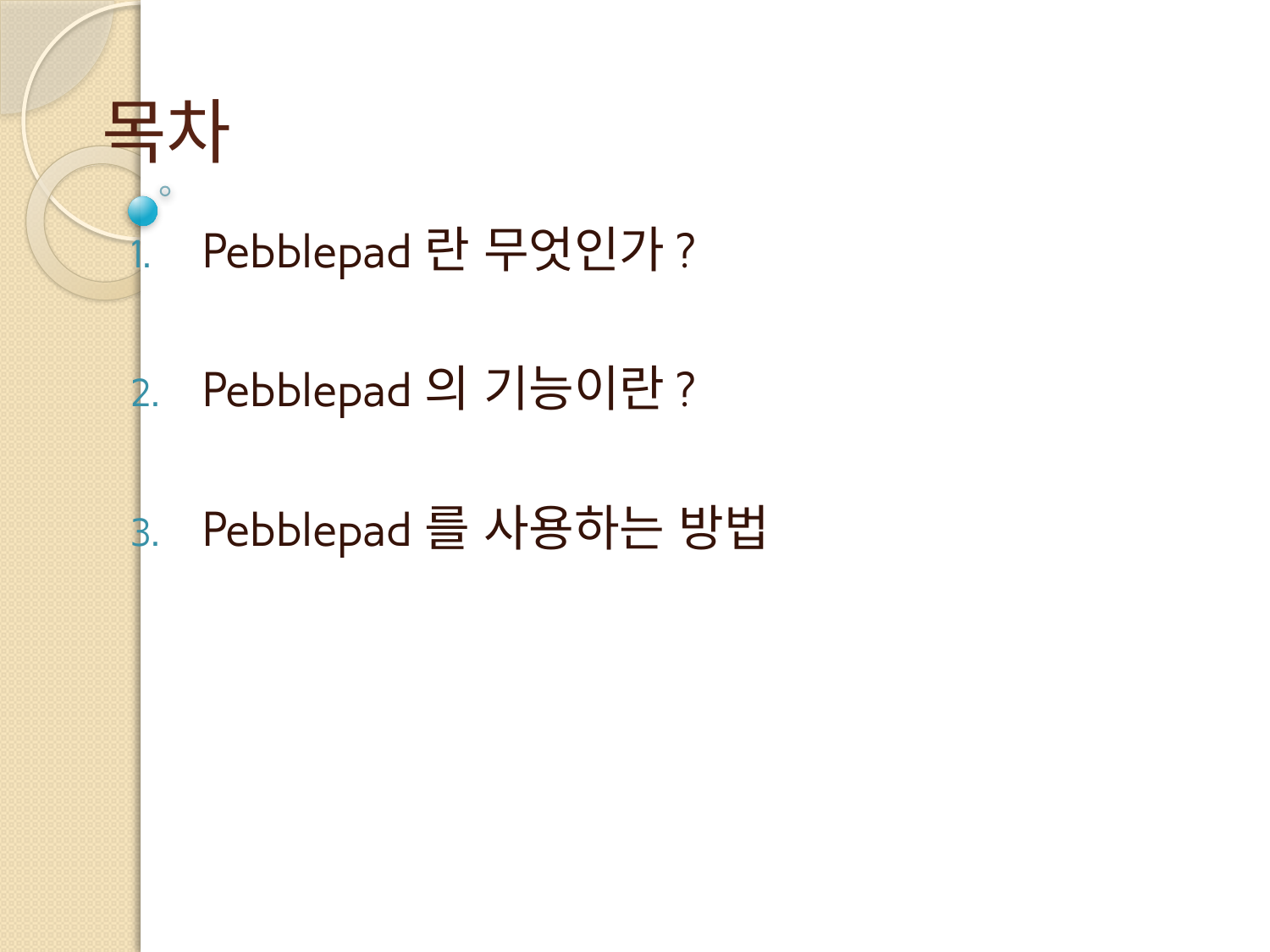

# 목차
Pebblepad란 무엇인가?

Pebblepad의 기능이란?

Pebblepad를 사용하는 방법